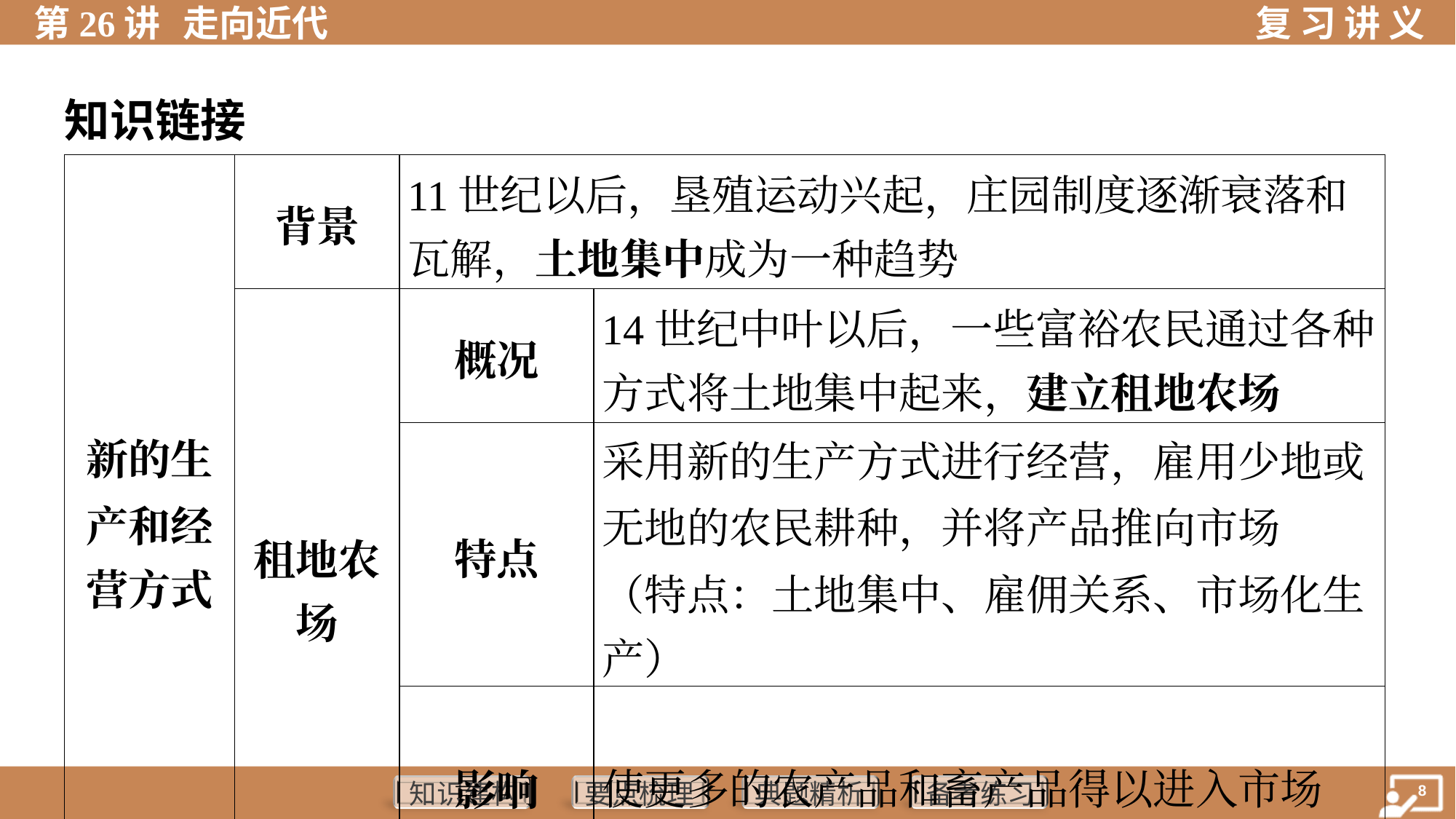

知识链接
| 新的生 产和经 营方式 | 背景 | 11世纪以后，垦殖运动兴起，庄园制度逐渐衰落和 瓦解，土地集中成为一种趋势 |  |
| --- | --- | --- | --- |
|  | 租地农 场 | 概况 | 14世纪中叶以后，一些富裕农民通过各种 方式将土地集中起来，建立租地农场 |
|  |  | 特点 | 采用新的生产方式进行经营，雇用少地或 无地的农民耕种，并将产品推向市场 （特点：土地集中、雇佣关系、市场化生 产） |
|  |  | 影响 | 使更多的农产品和畜产品得以进入市场 |